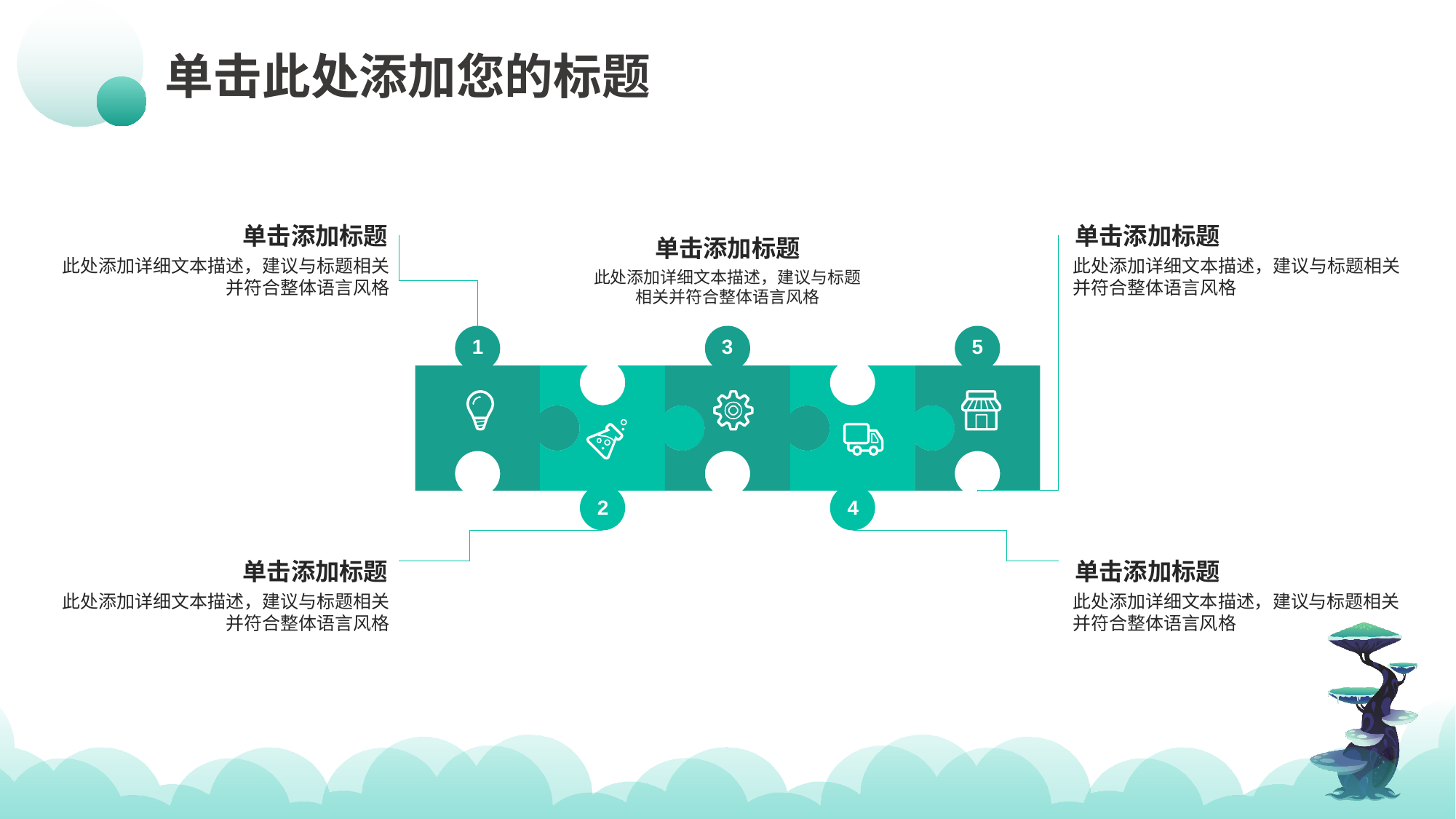

01
单击此处添加您的标题
单击添加标题
单击添加标题
单击添加标题
此处添加详细文本描述，建议与标题相关并符合整体语言风格
此处添加详细文本描述，建议与标题相关并符合整体语言风格
此处添加详细文本描述，建议与标题相关并符合整体语言风格

1
3
5

2
4
单击添加标题
单击添加标题
此处添加详细文本描述，建议与标题相关并符合整体语言风格
此处添加详细文本描述，建议与标题相关并符合整体语言风格